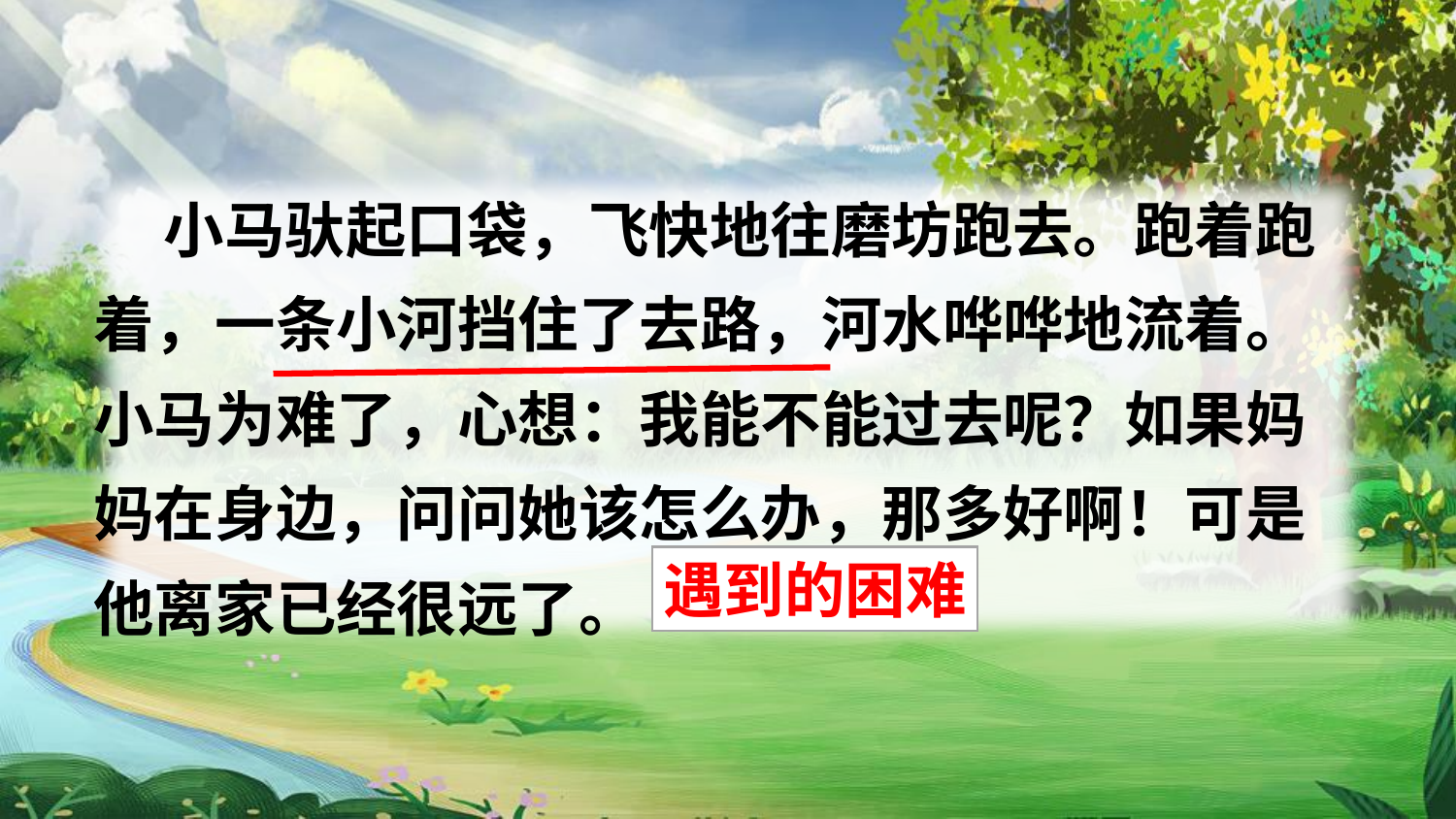

小马驮起口袋，飞快地往磨坊跑去。跑着跑着，一条小河挡住了去路，河水哗哗地流着。小马为难了，心想：我能不能过去呢？如果妈妈在身边，问问她该怎么办，那多好啊！可是他离家已经很远了。
遇到的困难